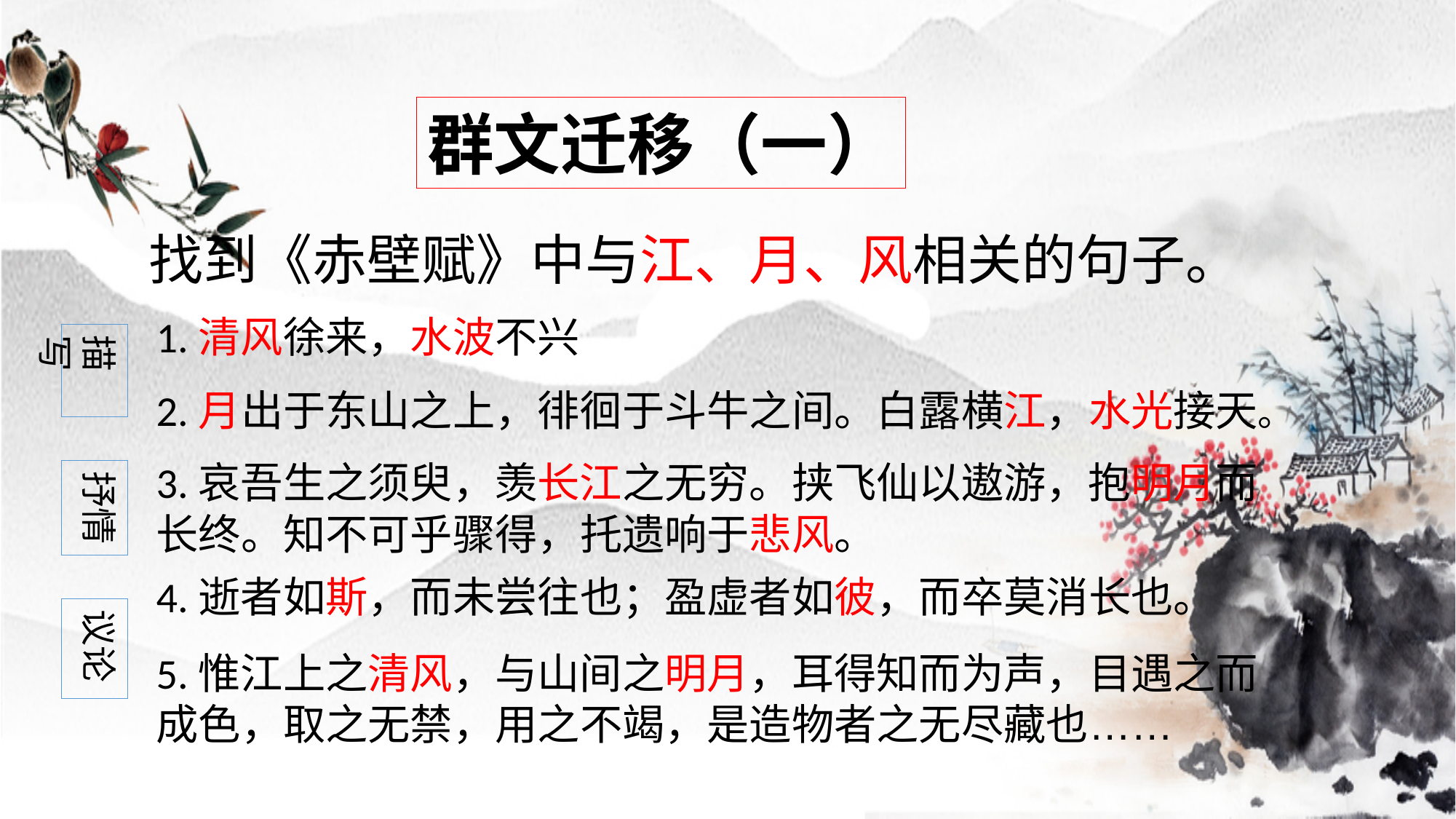

群文迁移（一）
找到《赤壁赋》中与江、月、风相关的句子。
1.清风徐来，水波不兴
描写
2.月出于东山之上，徘徊于斗牛之间。白露横江，水光接天。
3.哀吾生之须臾，羡长江之无穷。挟飞仙以遨游，抱明月而长终。知不可乎骤得，托遗响于悲风。
抒情
4.逝者如斯，而未尝往也；盈虚者如彼，而卒莫消长也。
议论
5.惟江上之清风，与山间之明月，耳得知而为声，目遇之而成色，取之无禁，用之不竭，是造物者之无尽藏也……